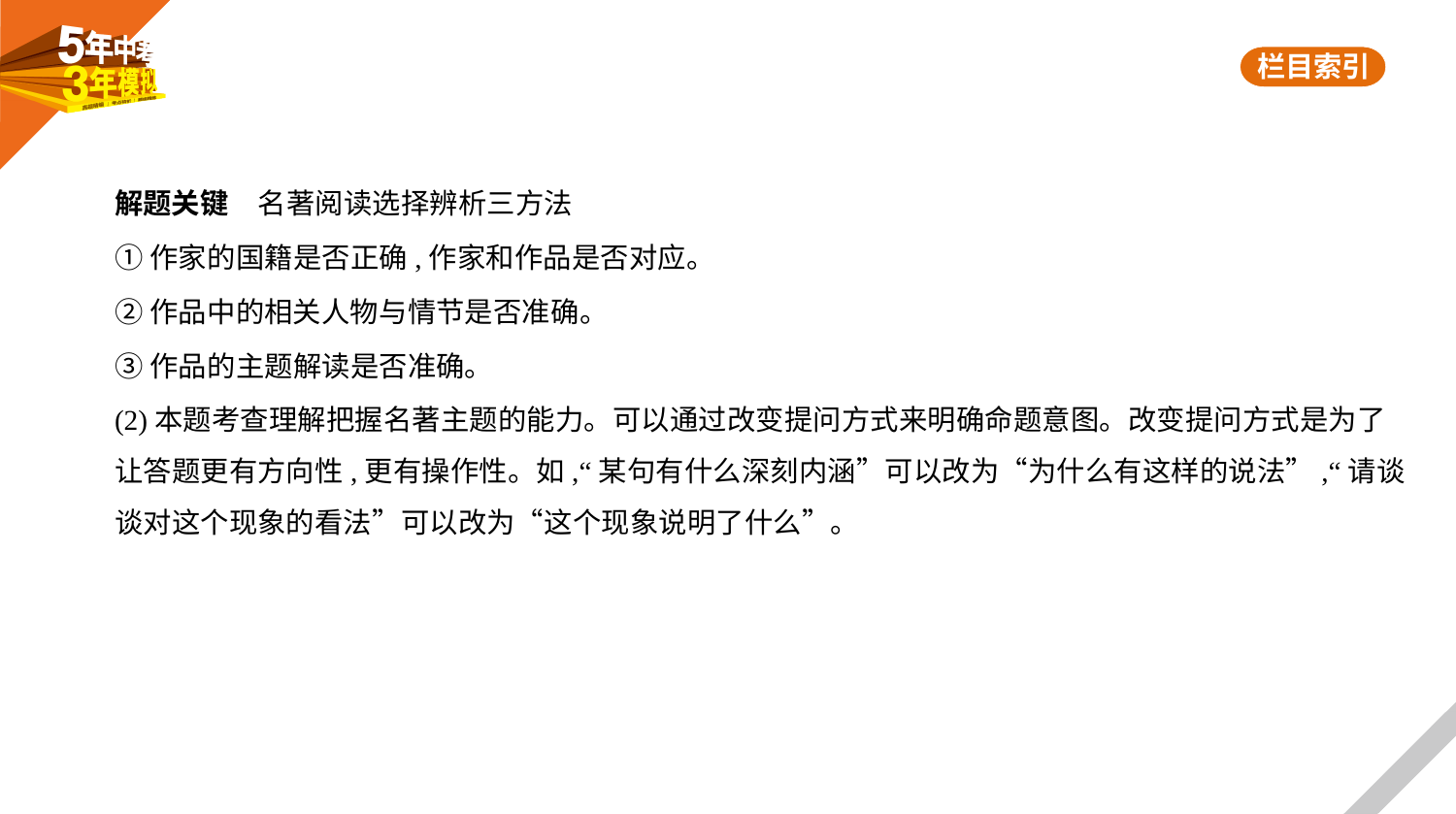

解题关键　名著阅读选择辨析三方法
①作家的国籍是否正确,作家和作品是否对应。
②作品中的相关人物与情节是否准确。
③作品的主题解读是否准确。
(2)本题考查理解把握名著主题的能力。可以通过改变提问方式来明确命题意图。改变提问方式是为了
让答题更有方向性,更有操作性。如,“某句有什么深刻内涵”可以改为“为什么有这样的说法”,“请谈
谈对这个现象的看法”可以改为“这个现象说明了什么”。